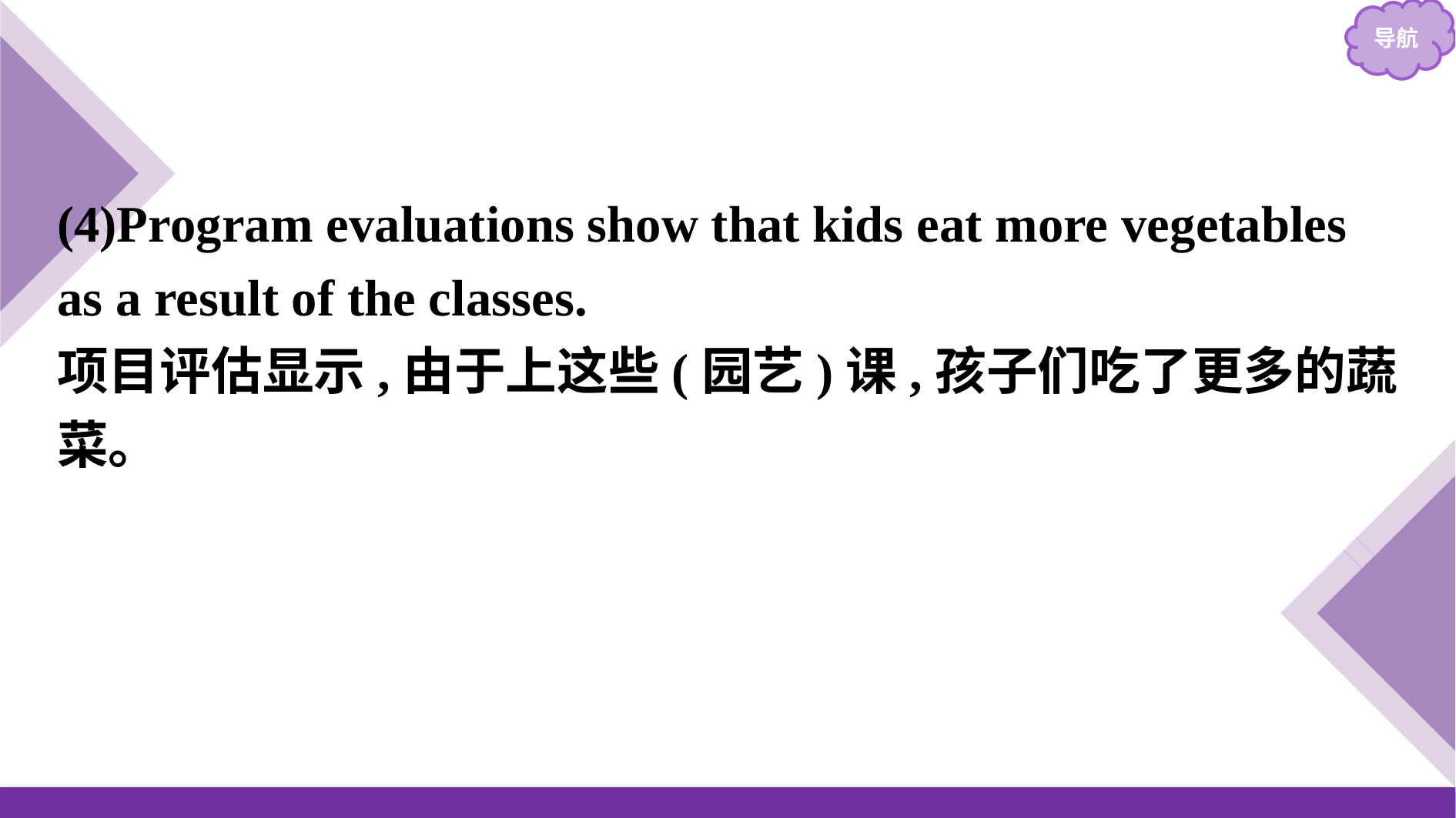

(4)Program evaluations show that kids eat more vegetables as a result of the classes.
项目评估显示,由于上这些(园艺)课,孩子们吃了更多的蔬菜。